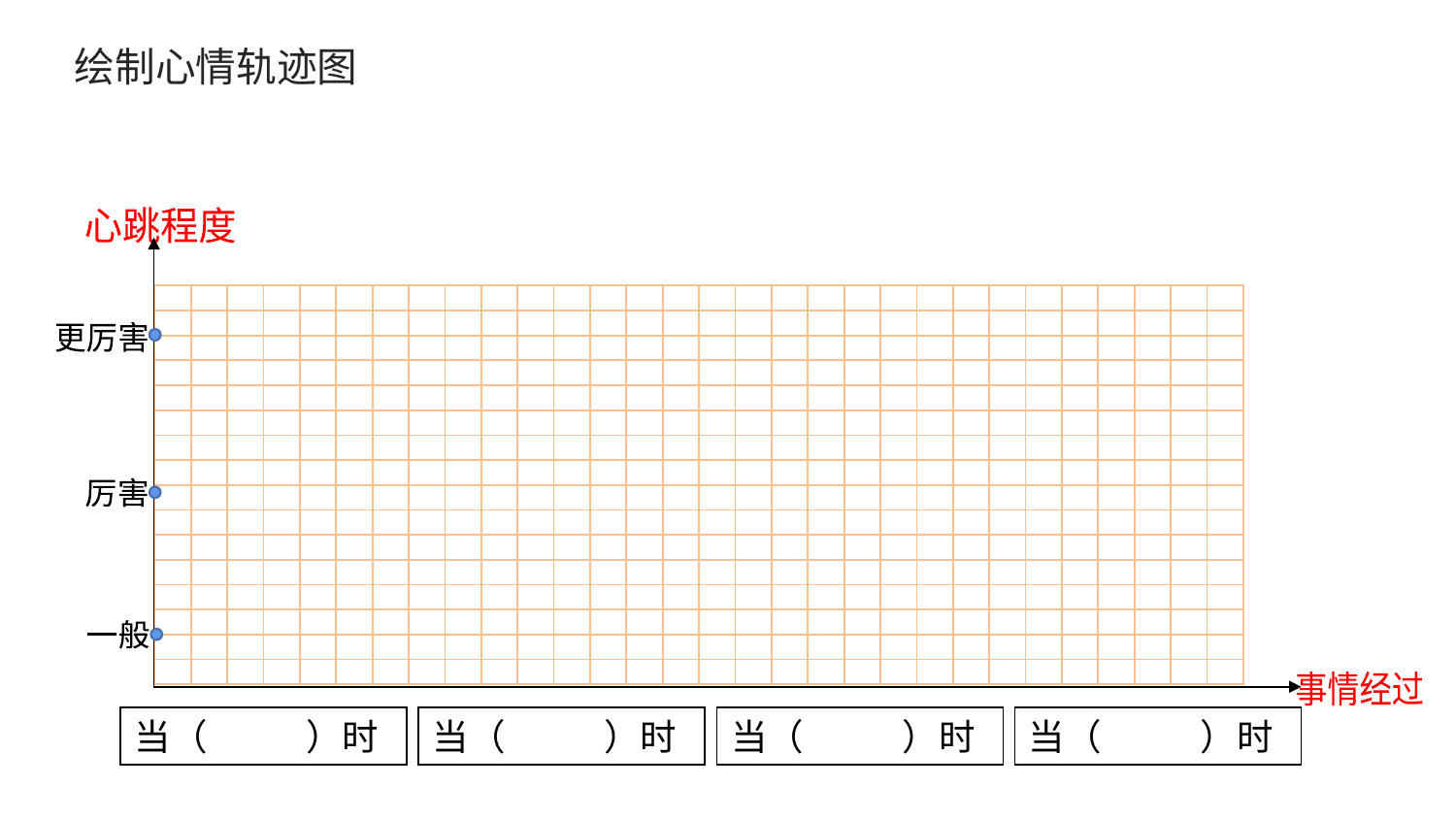

# 绘制心情轨迹图
心跳程度
|  |  |  |  |  |  |  |  |  |  |  |  |  |  |  |  |  |  |  |  |  |  |  |  |  |  |  |  |  |  |
| --- | --- | --- | --- | --- | --- | --- | --- | --- | --- | --- | --- | --- | --- | --- | --- | --- | --- | --- | --- | --- | --- | --- | --- | --- | --- | --- | --- | --- | --- |
|  |  |  |  |  |  |  |  |  |  |  |  |  |  |  |  |  |  |  |  |  |  |  |  |  |  |  |  |  |  |
|  |  |  |  |  |  |  |  |  |  |  |  |  |  |  |  |  |  |  |  |  |  |  |  |  |  |  |  |  |  |
|  |  |  |  |  |  |  |  |  |  |  |  |  |  |  |  |  |  |  |  |  |  |  |  |  |  |  |  |  |  |
|  |  |  |  |  |  |  |  |  |  |  |  |  |  |  |  |  |  |  |  |  |  |  |  |  |  |  |  |  |  |
|  |  |  |  |  |  |  |  |  |  |  |  |  |  |  |  |  |  |  |  |  |  |  |  |  |  |  |  |  |  |
|  |  |  |  |  |  |  |  |  |  |  |  |  |  |  |  |  |  |  |  |  |  |  |  |  |  |  |  |  |  |
|  |  |  |  |  |  |  |  |  |  |  |  |  |  |  |  |  |  |  |  |  |  |  |  |  |  |  |  |  |  |
|  |  |  |  |  |  |  |  |  |  |  |  |  |  |  |  |  |  |  |  |  |  |  |  |  |  |  |  |  |  |
|  |  |  |  |  |  |  |  |  |  |  |  |  |  |  |  |  |  |  |  |  |  |  |  |  |  |  |  |  |  |
|  |  |  |  |  |  |  |  |  |  |  |  |  |  |  |  |  |  |  |  |  |  |  |  |  |  |  |  |  |  |
|  |  |  |  |  |  |  |  |  |  |  |  |  |  |  |  |  |  |  |  |  |  |  |  |  |  |  |  |  |  |
|  |  |  |  |  |  |  |  |  |  |  |  |  |  |  |  |  |  |  |  |  |  |  |  |  |  |  |  |  |  |
|  |  |  |  |  |  |  |  |  |  |  |  |  |  |  |  |  |  |  |  |  |  |  |  |  |  |  |  |  |  |
|  |  |  |  |  |  |  |  |  |  |  |  |  |  |  |  |  |  |  |  |  |  |  |  |  |  |  |  |  |  |
|  |  |  |  |  |  |  |  |  |  |  |  |  |  |  |  |  |  |  |  |  |  |  |  |  |  |  |  |  |  |
更厉害

厉害

一般

事情经过
当（            ）时
当（            ）时
当（            ）时
当（            ）时